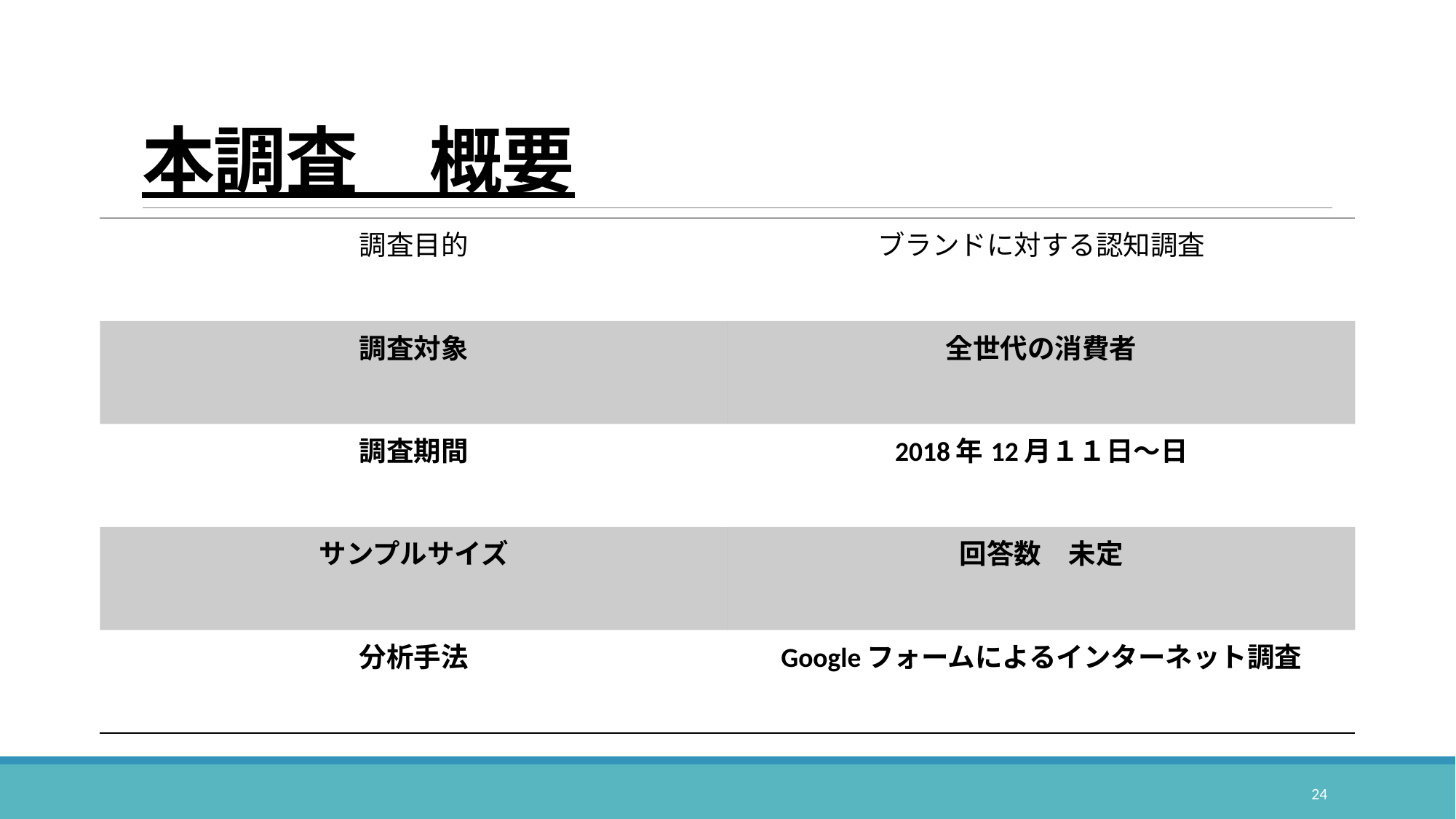

# 本調査　概要
| 調査目的 | ブランドに対する認知調査 |
| --- | --- |
| 調査対象 | 全世代の消費者 |
| 調査期間 | 2018年12月１１日～日 |
| サンプルサイズ | 回答数　未定 |
| 分析手法 | Googleフォームによるインターネット調査 |
24